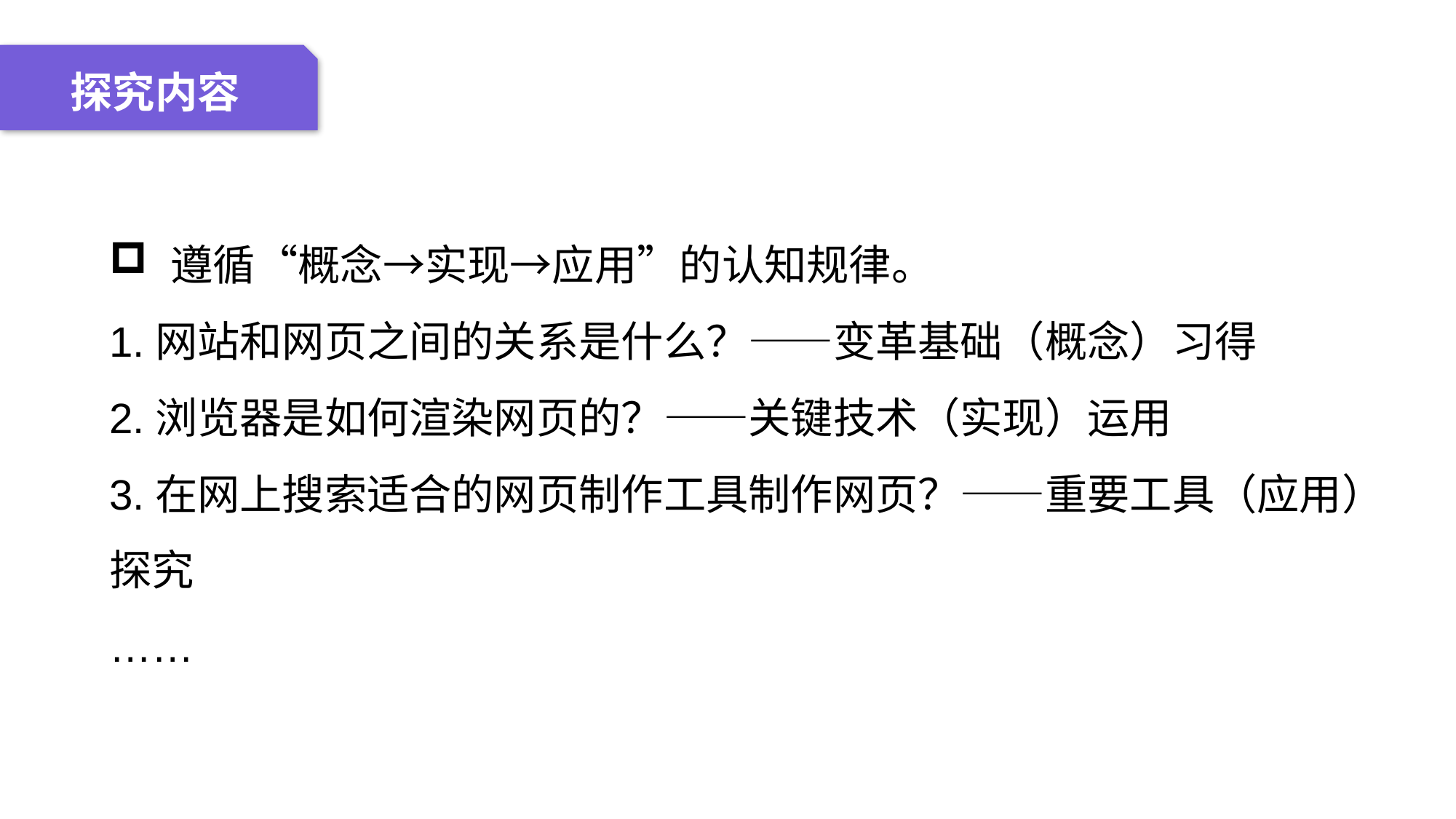

04 名词解释
01 准备过程
02 整体结构
03 重点说明
探究内容
遵循“概念→实现→应用”的认知规律。
1.网站和网页之间的关系是什么？——变革基础（概念）习得
2.浏览器是如何渲染网页的？——关键技术（实现）运用
3.在网上搜索适合的网页制作工具制作网页？——重要工具（应用）探究
……